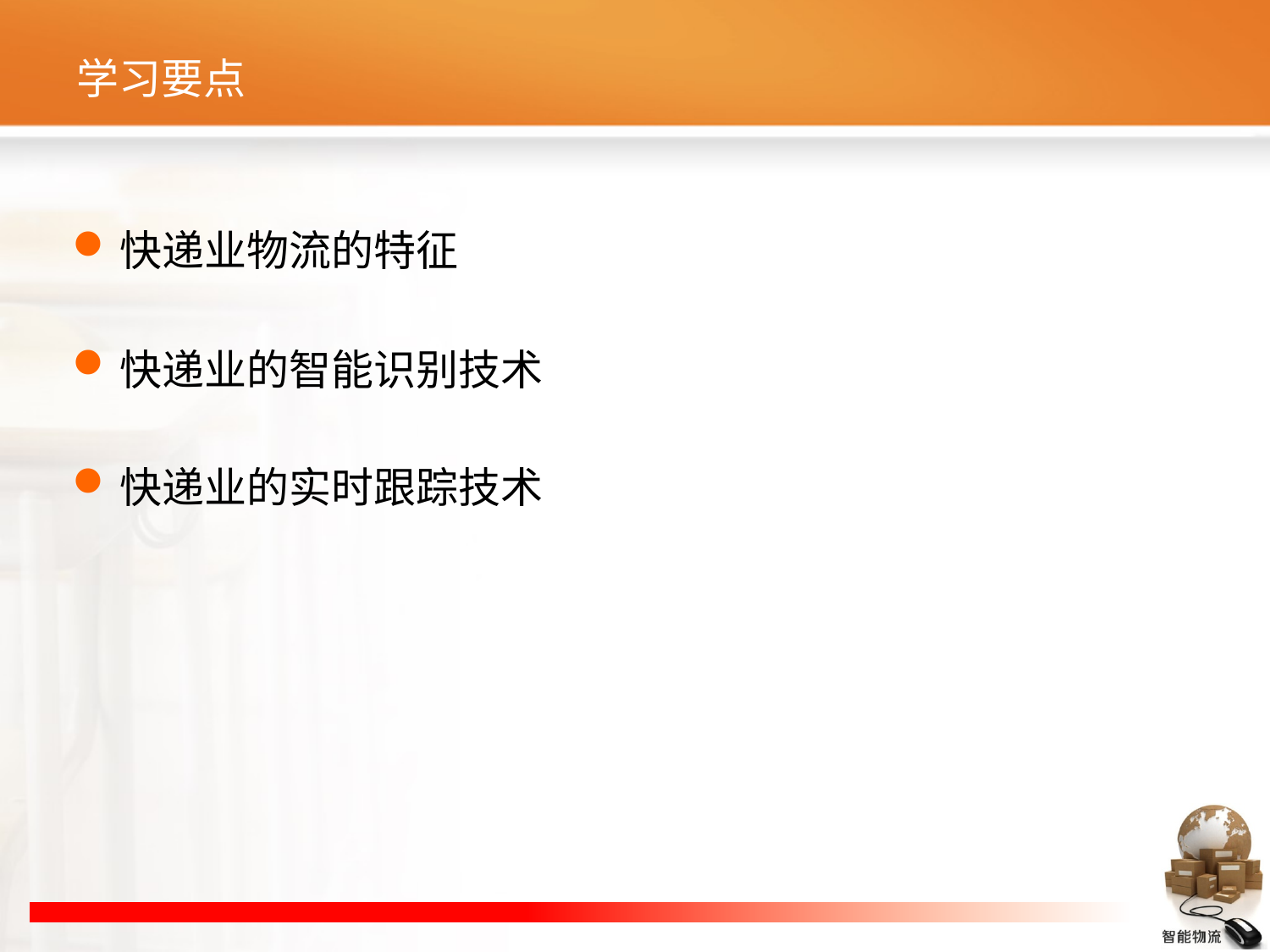

# 学习要点

快递业物流的特征

快递业的智能识别技术

快递业的实时跟踪技术